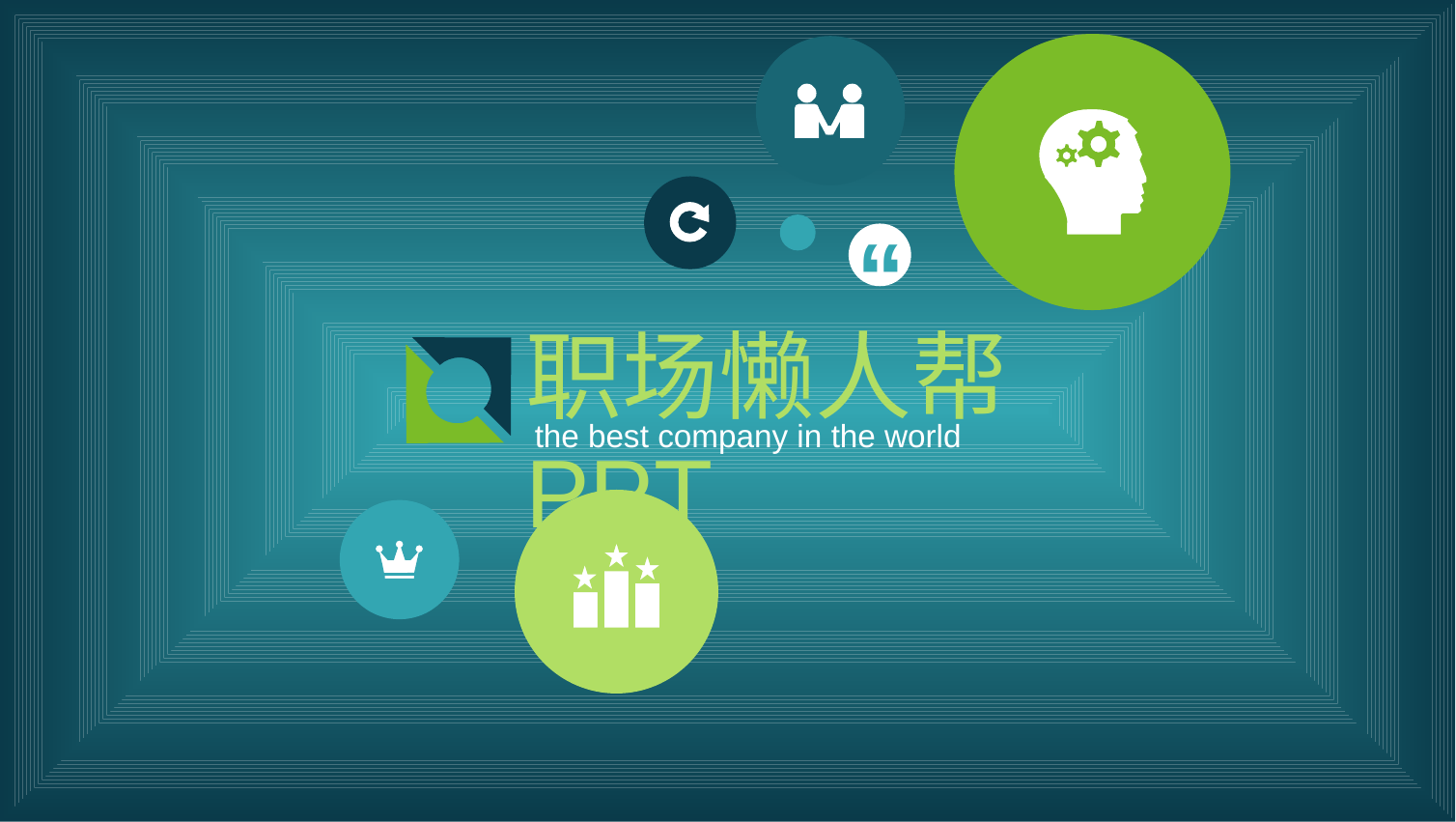

“

职场懒人帮PPT

the best company in the world